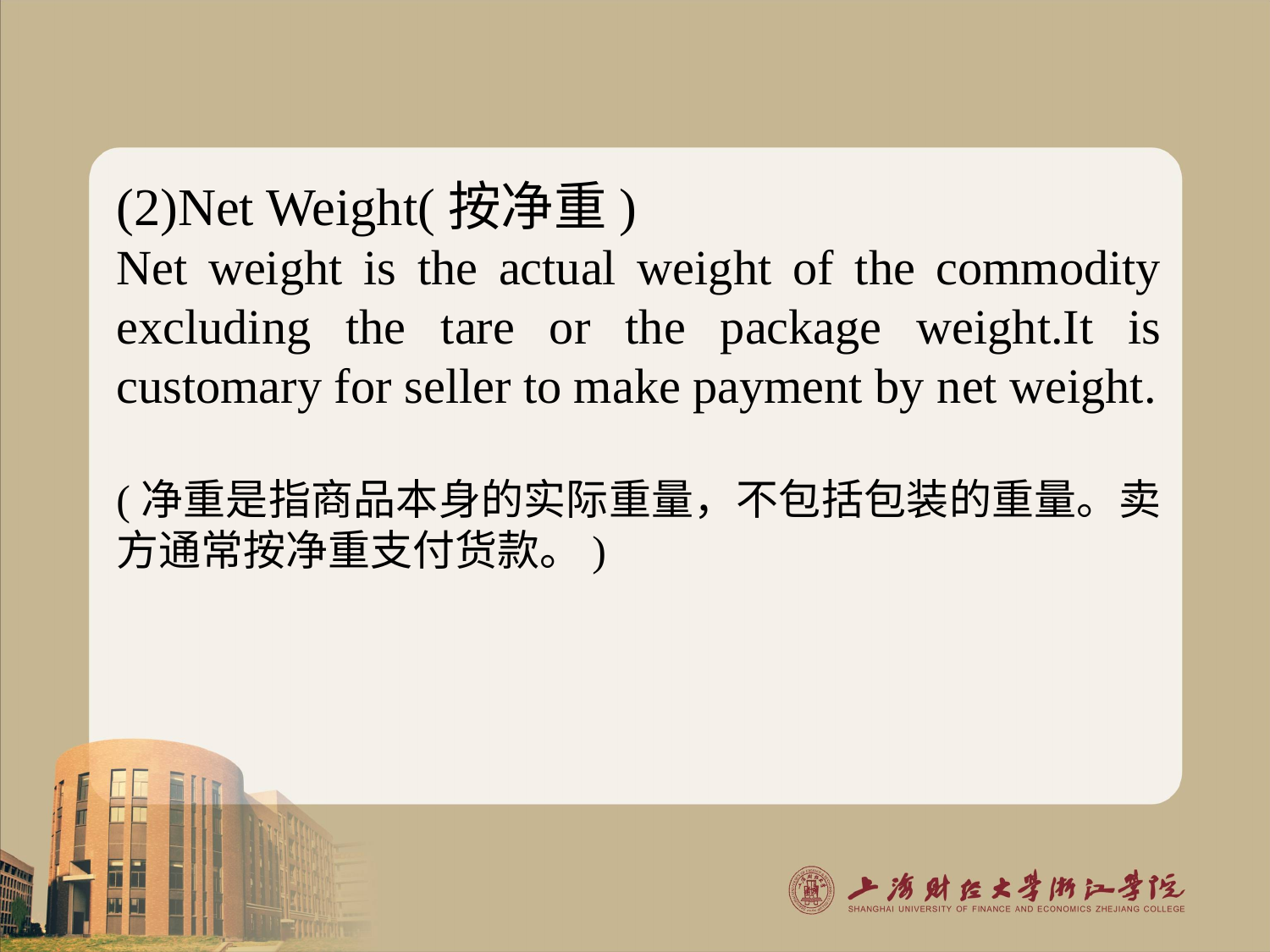

(2)Net Weight(按净重)
Net weight is the actual weight of the commodity excluding the tare or the package weight.It is customary for seller to make payment by net weight.

(净重是指商品本身的实际重量，不包括包装的重量。卖方通常按净重支付货款。)